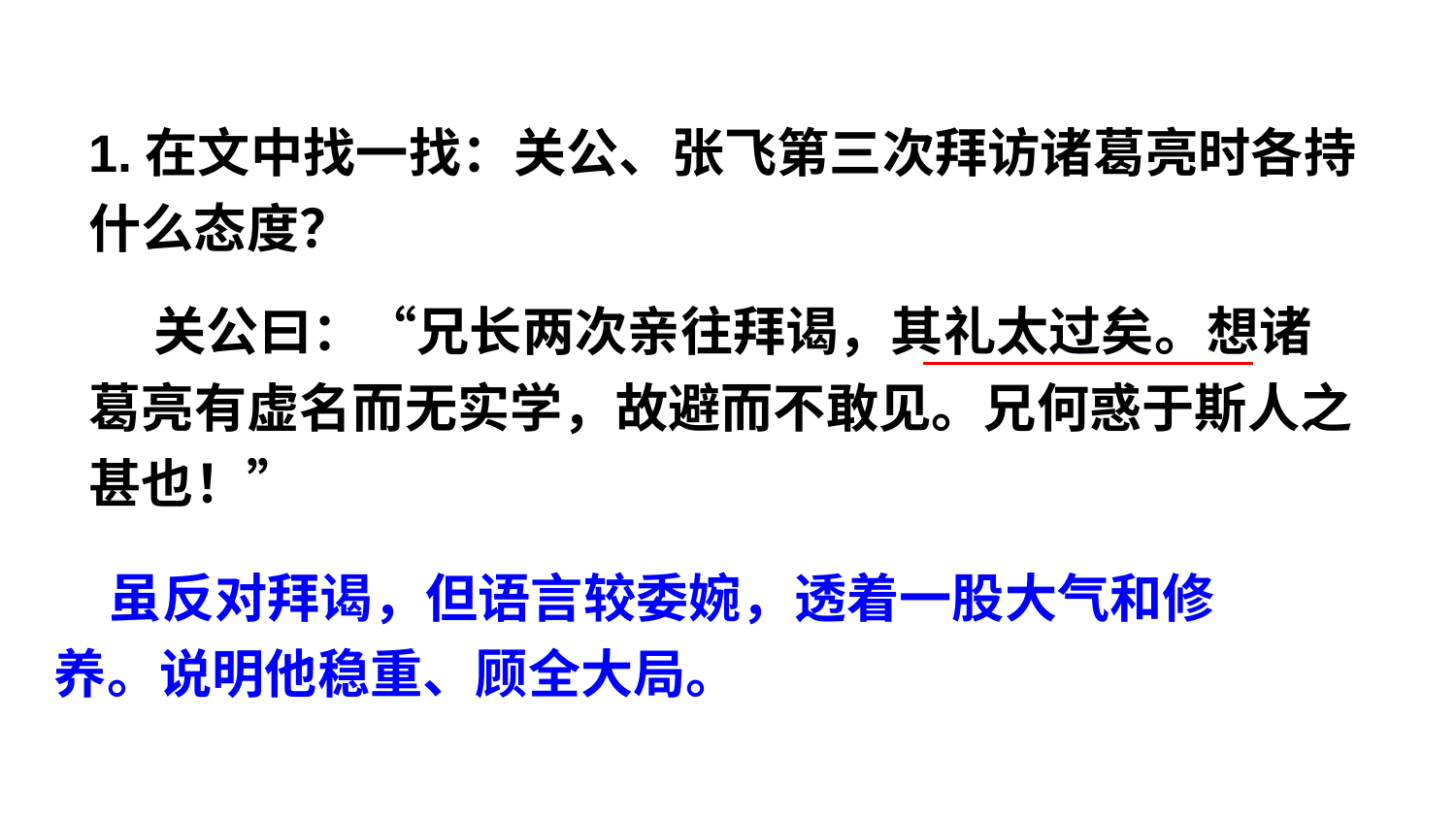

1.在文中找一找：关公、张飞第三次拜访诸葛亮时各持什么态度？
    关公曰：“兄长两次亲往拜谒，其礼太过矣。想诸葛亮有虚名而无实学，故避而不敢见。兄何惑于斯人之甚也！”
    虽反对拜谒，但语言较委婉，透着一股大气和修养。说明他稳重、顾全大局。